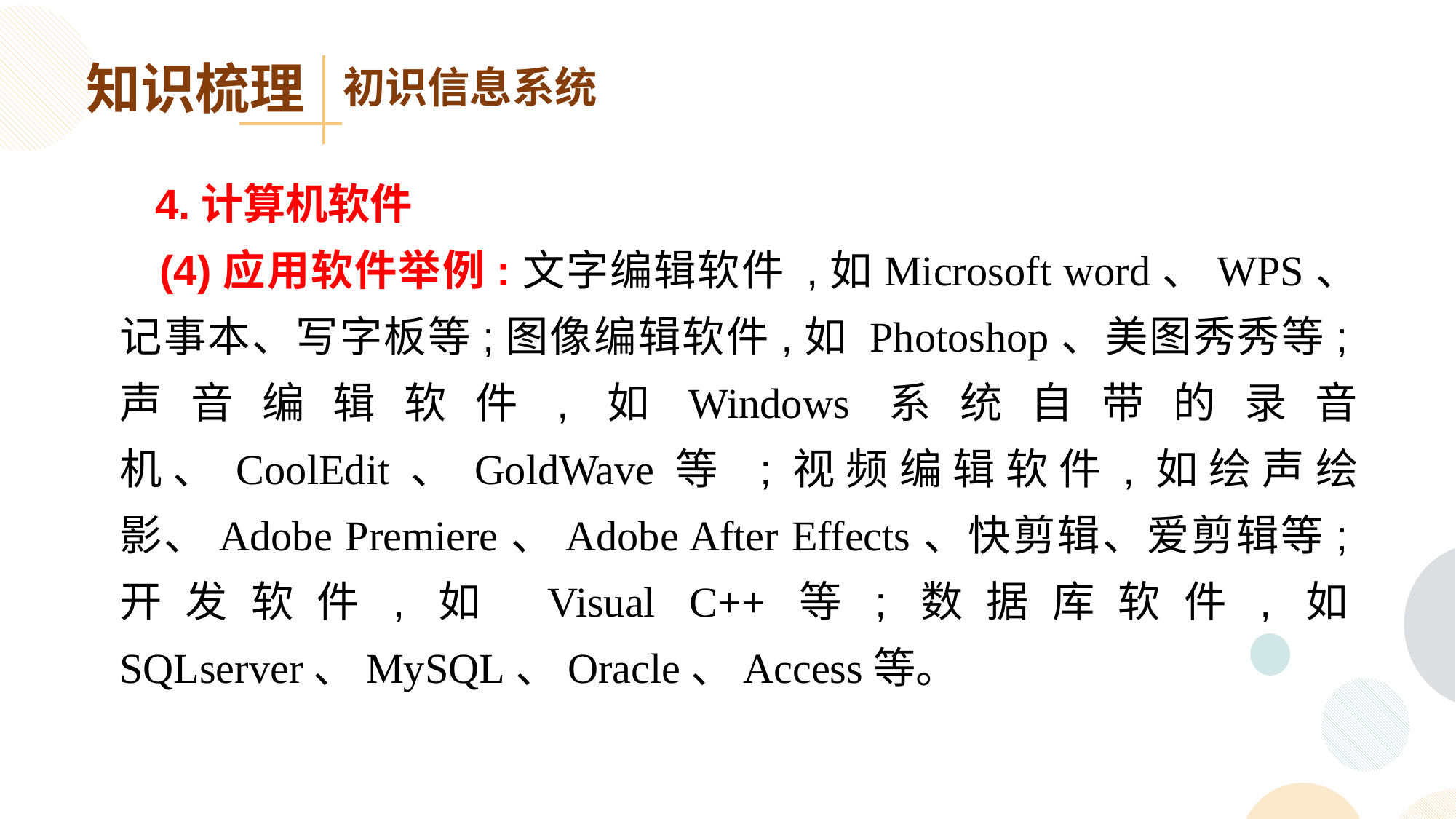

知识梳理
初识信息系统
   4.计算机软件
   (4)应用软件举例:文字编辑软件 ,如Microsoft word、WPS、记事本、写字板等;图像编辑软件,如 Photoshop、美图秀秀等;声音编辑软件,如Windows系统自带的录音机、CoolEdit、GoldWave等 ;视频编辑软件,如绘声绘影、Adobe Premiere、Adobe After Effects、快剪辑、爱剪辑等;开发软件,如 Visual C++等;数据库软件,如SQLserver、MySQL、Oracle、Access等。